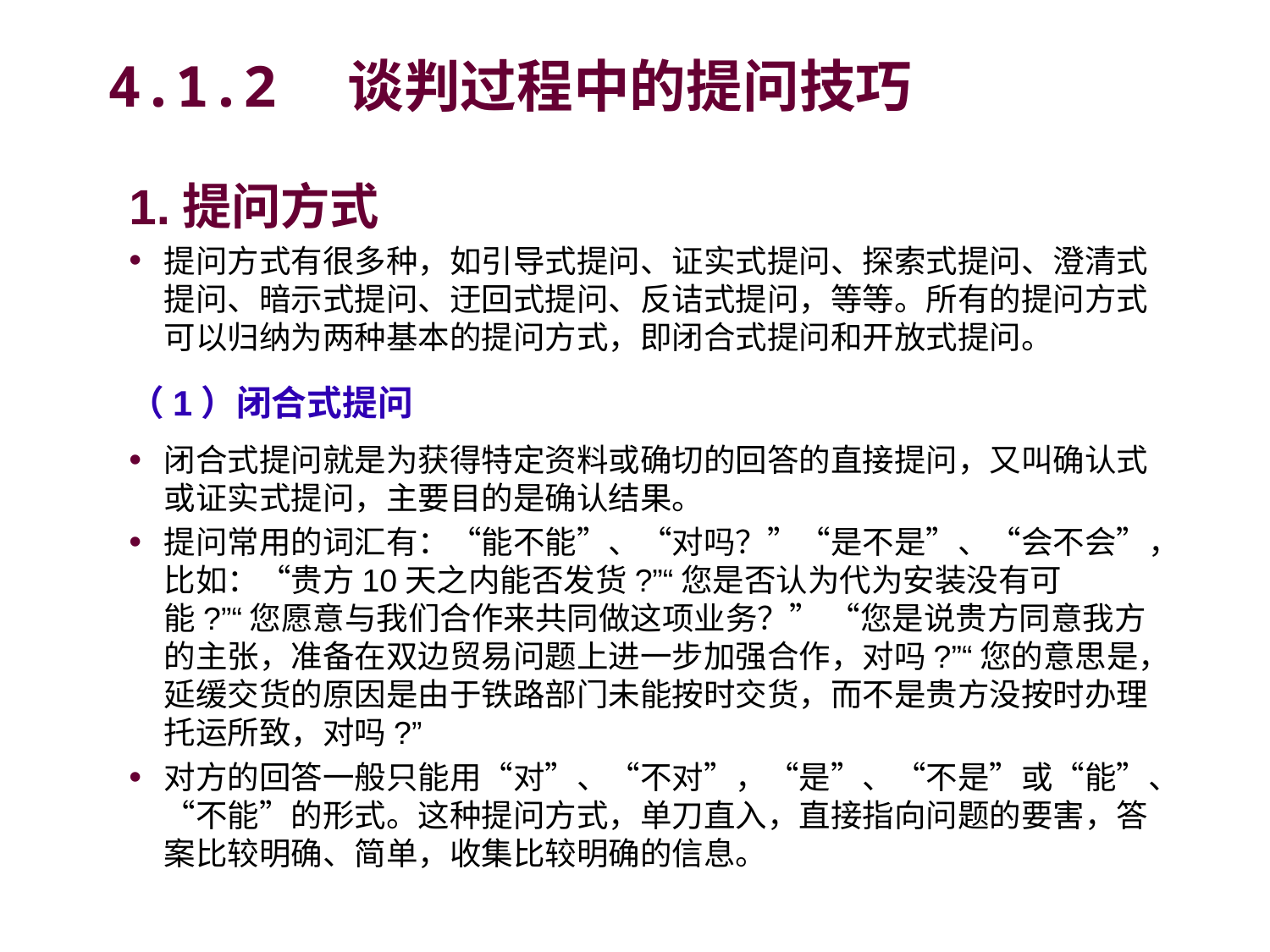

# 4.1.2　谈判过程中的提问技巧
1.提问方式
提问方式有很多种，如引导式提问、证实式提问、探索式提问、澄清式提问、暗示式提问、迂回式提问、反诘式提问，等等。所有的提问方式可以归纳为两种基本的提问方式，即闭合式提问和开放式提问。
（1）闭合式提问
闭合式提问就是为获得特定资料或确切的回答的直接提问，又叫确认式或证实式提问，主要目的是确认结果。
提问常用的词汇有：“能不能”、“对吗？”“是不是”、“会不会”，比如：“贵方10天之内能否发货?”“您是否认为代为安装没有可能?”“您愿意与我们合作来共同做这项业务？” “您是说贵方同意我方的主张，准备在双边贸易问题上进一步加强合作，对吗?”“您的意思是，延缓交货的原因是由于铁路部门未能按时交货，而不是贵方没按时办理托运所致，对吗?”
对方的回答一般只能用“对”、“不对”，“是”、“不是”或“能”、“不能”的形式。这种提问方式，单刀直入，直接指向问题的要害，答案比较明确、简单，收集比较明确的信息。